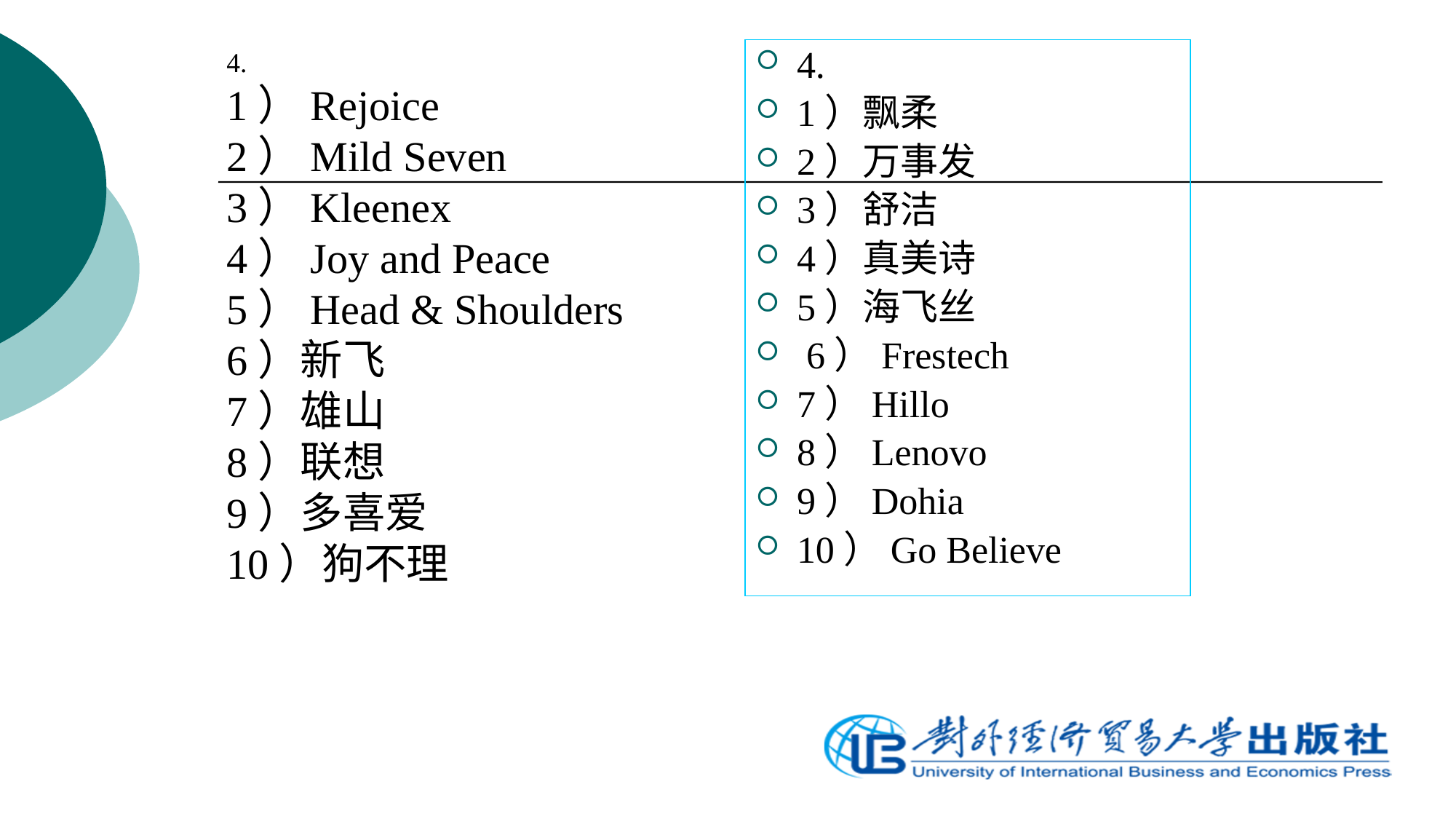

4.
1）Rejoice
2）Mild Seven
3）Kleenex
4）Joy and Peace
5）Head & Shoulders
6）新飞
7）雄山
8）联想
9）多喜爱
10）狗不理

4.
1）飘柔
2）万事发
3）舒洁
4）真美诗
5）海飞丝
 6）Frestech
7）Hillo
8）Lenovo
9）Dohia
10）Go Believe